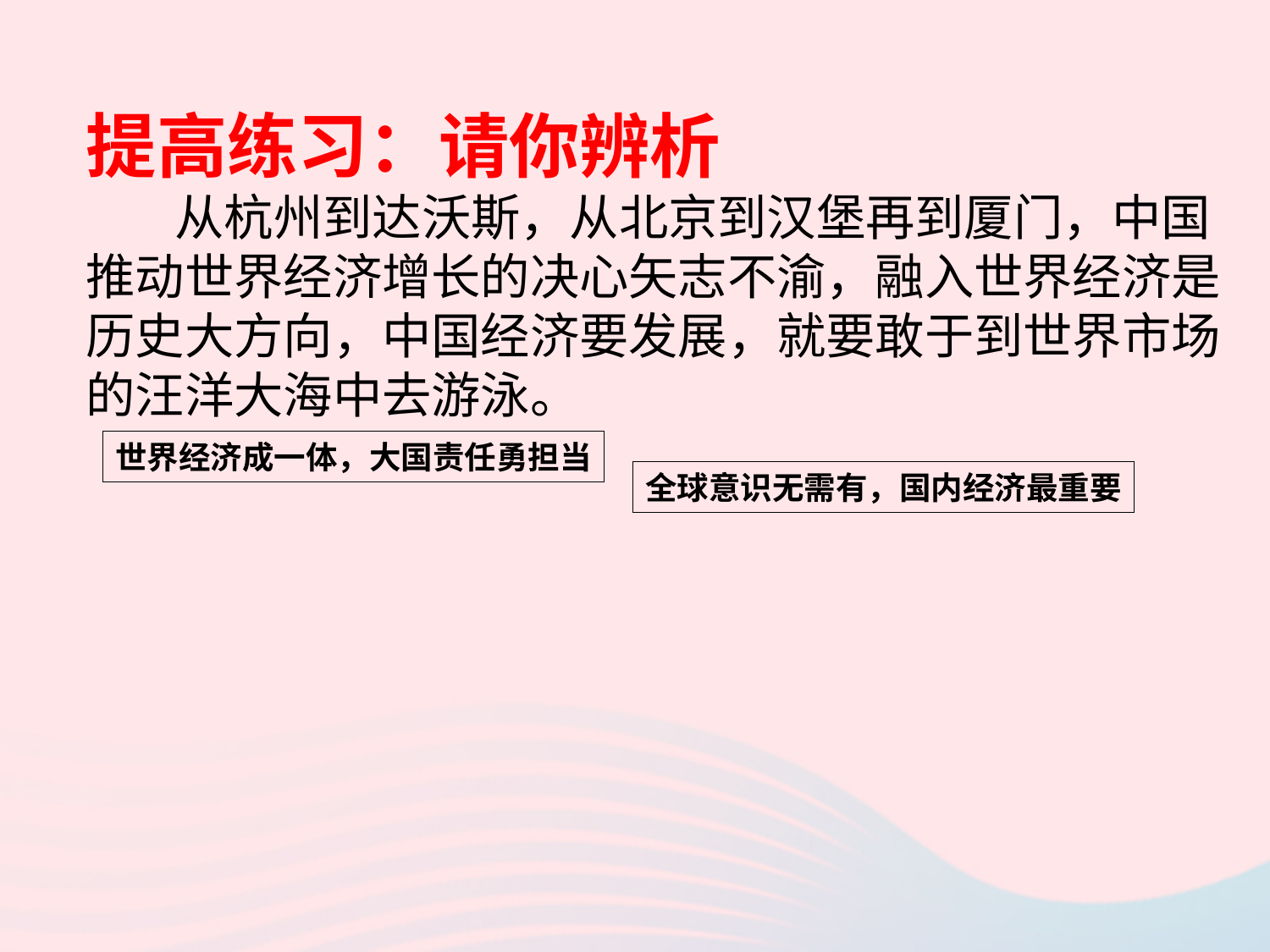

提高练习：请你辨析
       从杭州到达沃斯，从北京到汉堡再到厦门，中国推动世界经济增长的决心矢志不渝，融入世界经济是历史大方向，中国经济要发展，就要敢于到世界市场的汪洋大海中去游泳。

世界经济成一体，大国责任勇担当
全球意识无需有，国内经济最重要